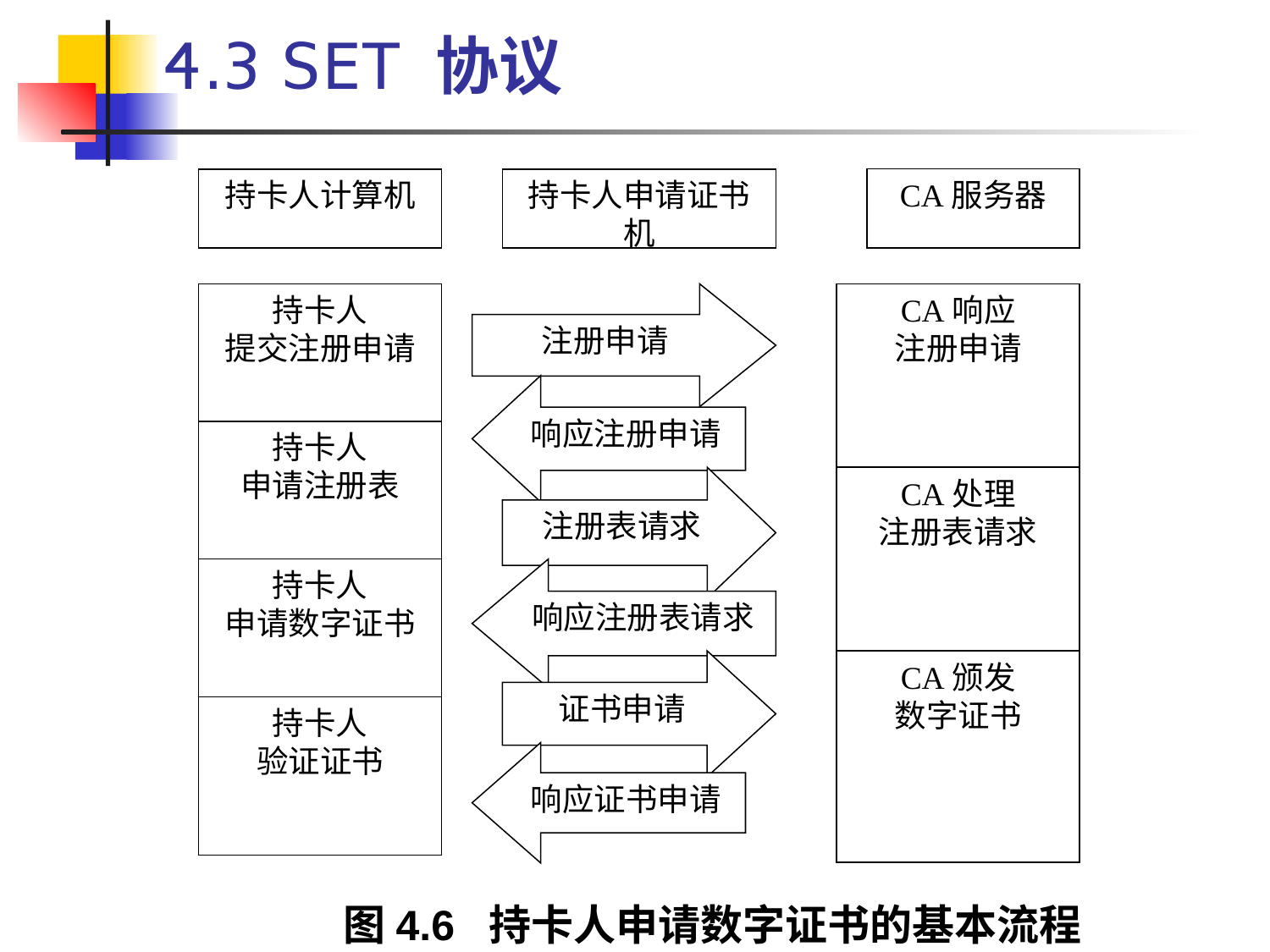

4.3 SET 协议

CA服务器
持卡人计算机
持卡人申请证书机
持卡人
提交注册申请
注册申请
CA响应
注册申请
响应注册申请
持卡人
申请注册表
注册表请求
CA处理
注册表请求
持卡人
申请数字证书
响应注册表请求
证书申请
CA颁发
数字证书
持卡人
验证证书
响应证书申请
图4.6  持卡人申请数字证书的基本流程